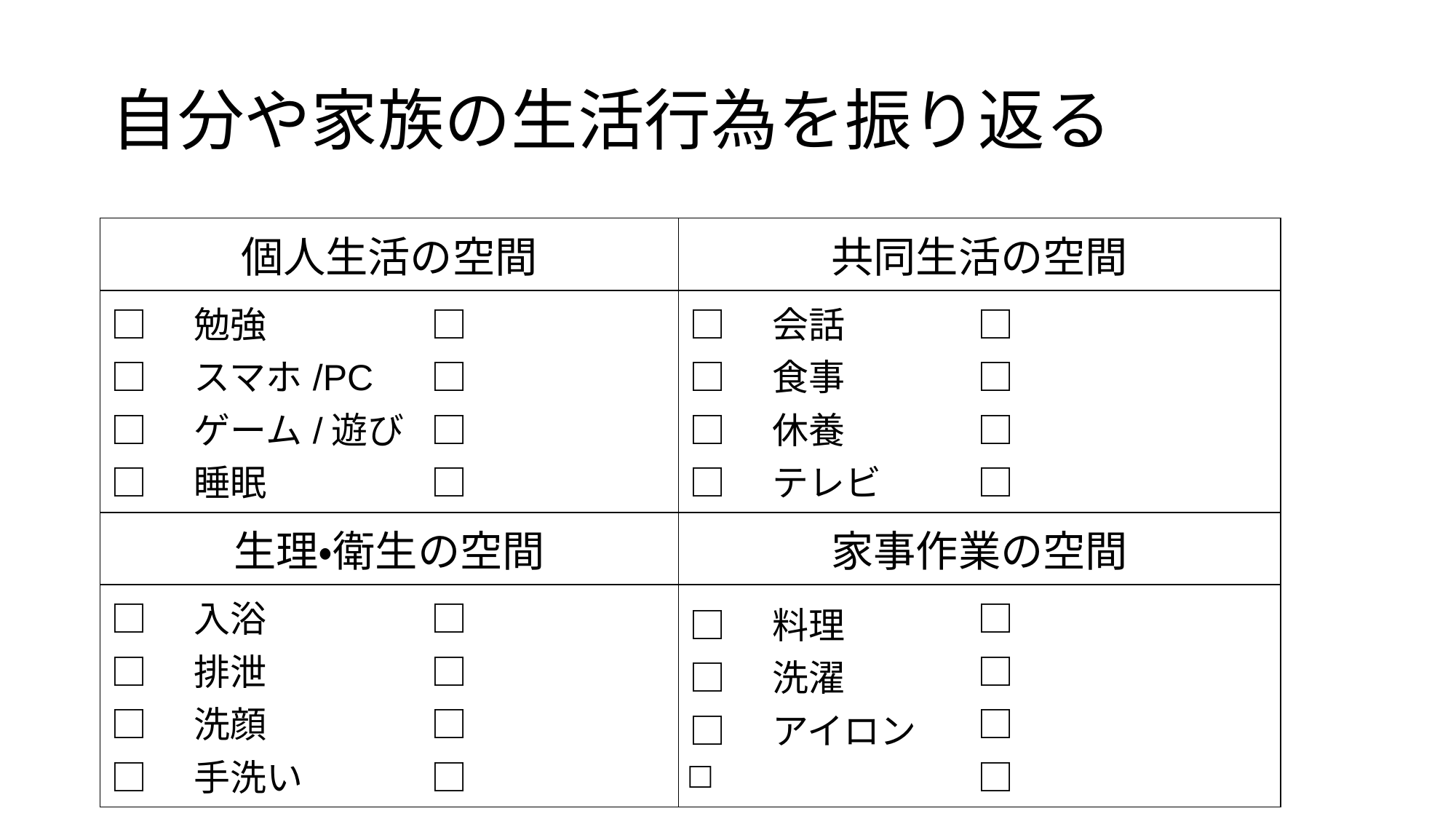

# 自分や家族の生活行為を振り返る
| 個人生活の空間 |  | 共同生活の空間 | 共同生活の空間 |
| --- | --- | --- | --- |
| □　勉強 □　スマホ/PC □　ゲーム/遊び □　睡眠 | □　 □　 □　 □ | □　会話 □　食事 □　休養 □　テレビ | □　 □　 □　 □ |
| 生理・衛生の空間 |  | 家事作業の空間 |  |
| □　入浴 □　排泄 □　洗顔 □　手洗い | □　 □　 □　 □ | □　料理 □　洗濯 □　アイロン □ | □　 □　 □　 □ |